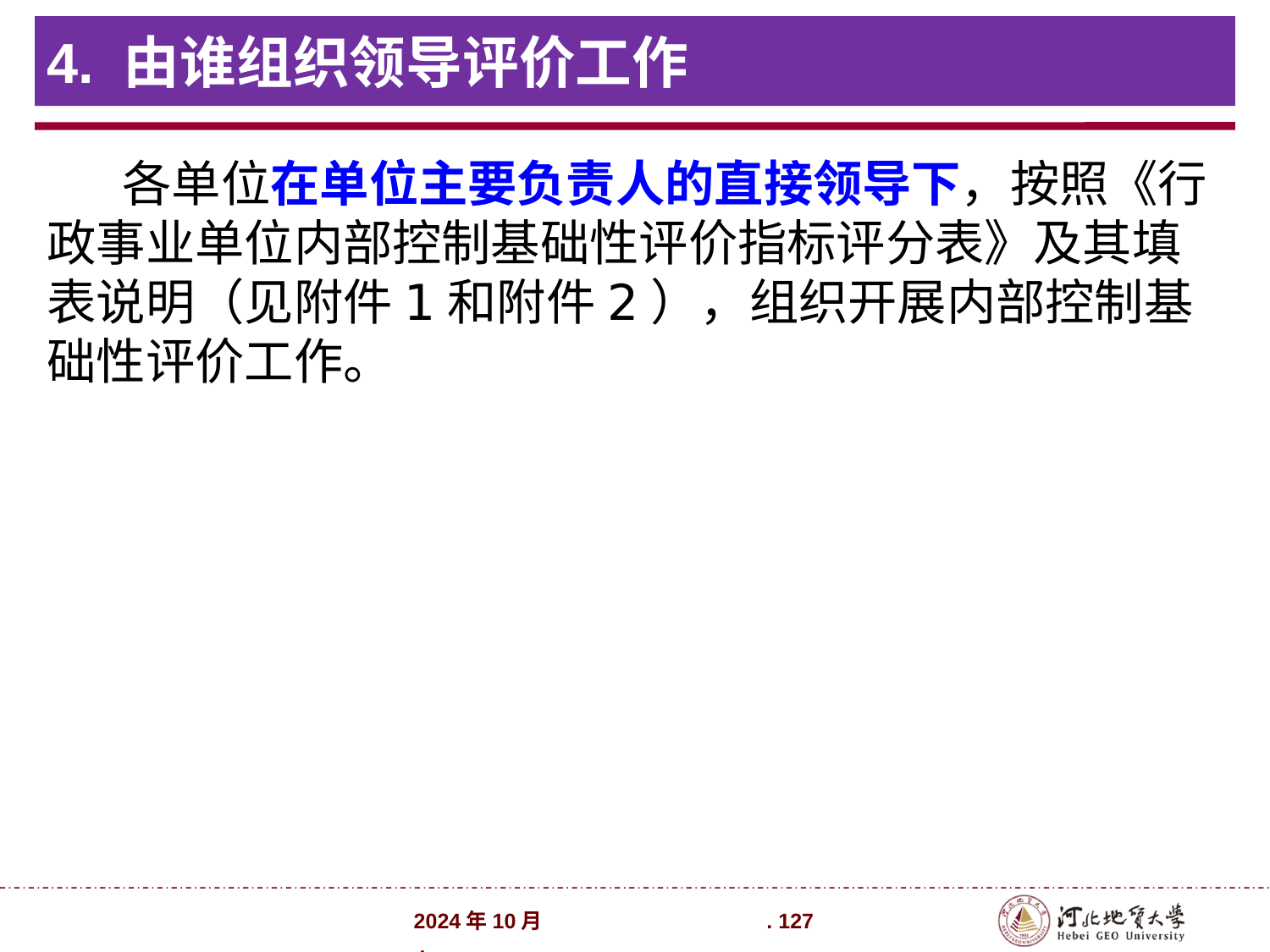

# 4. 由谁组织领导评价工作
各单位在单位主要负责人的直接领导下，按照《行政事业单位内部控制基础性评价指标评分表》及其填表说明（见附件1和附件2），组织开展内部控制基础性评价工作。

2024年10月                                             . 127 .